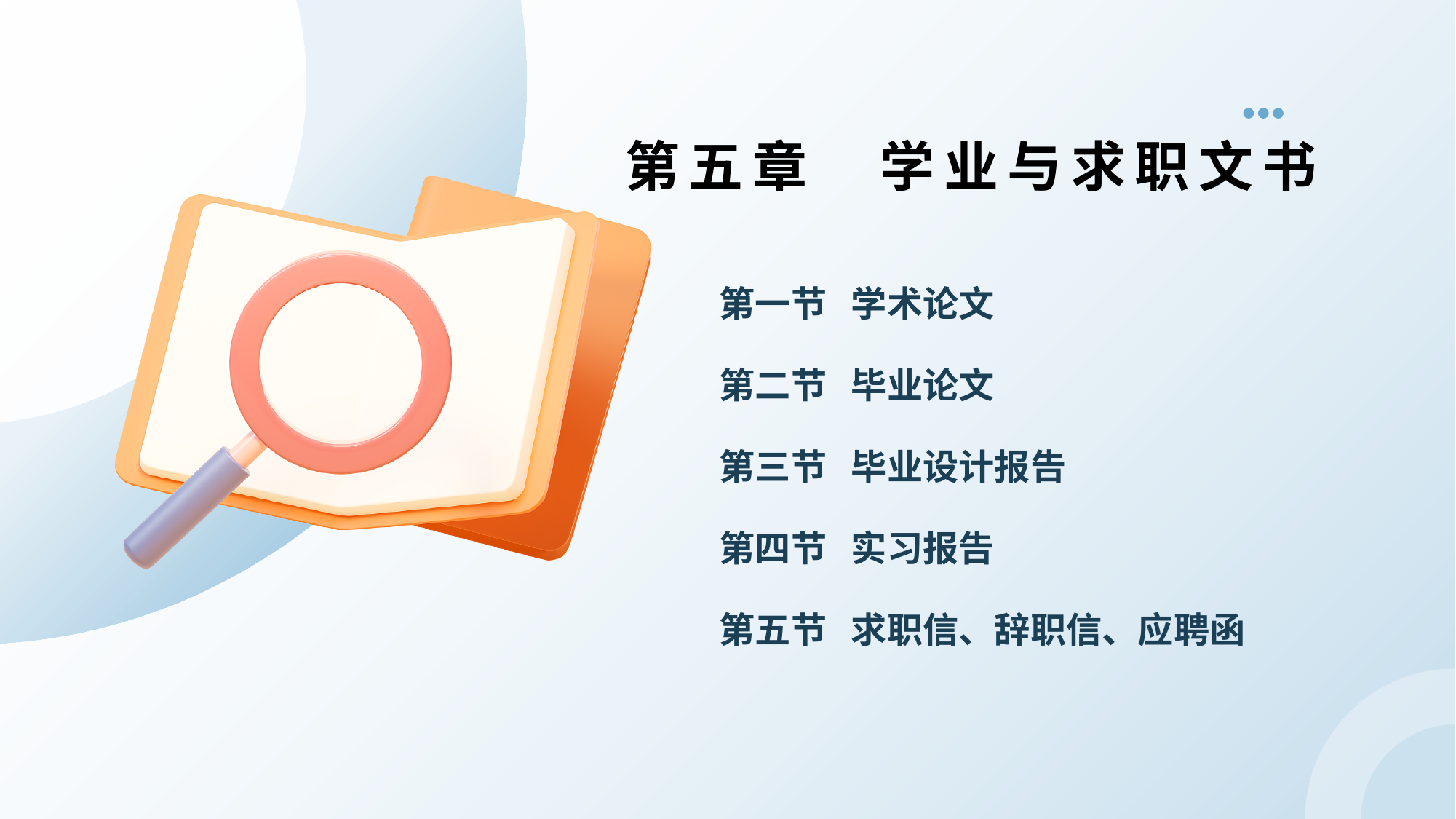

第五章   学业与求职文书
# 第一节   学术论文 第二节   毕业论文 第三节   毕业设计报告 第四节   实习报告 第五节   求职信、辞职信、应聘函